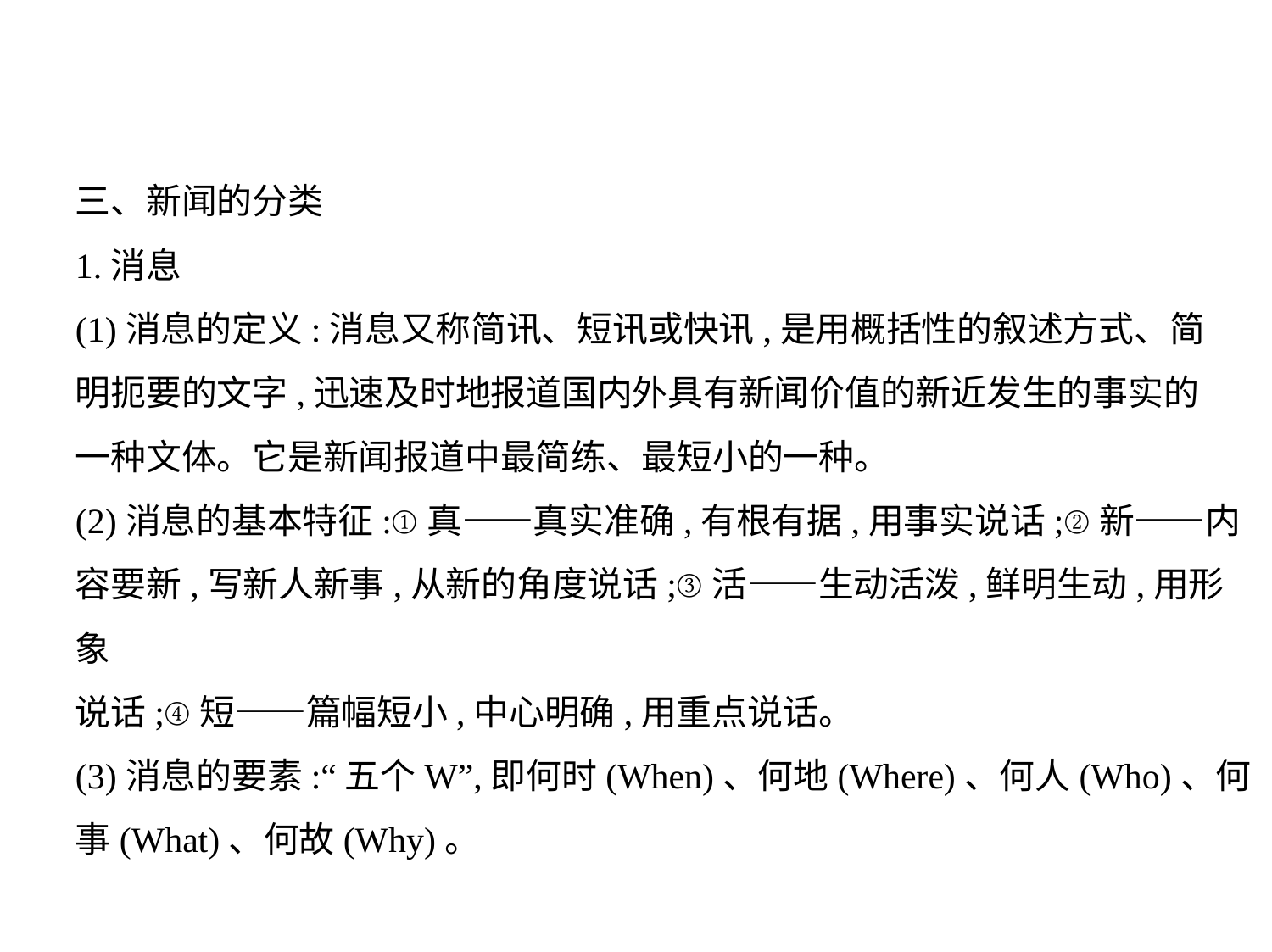

三、新闻的分类
1.消息
(1)消息的定义:消息又称简讯、短讯或快讯,是用概括性的叙述方式、简
明扼要的文字,迅速及时地报道国内外具有新闻价值的新近发生的事实的
一种文体。它是新闻报道中最简练、最短小的一种。
(2)消息的基本特征:①真——真实准确,有根有据,用事实说话;②新——内
容要新,写新人新事,从新的角度说话;③活——生动活泼,鲜明生动,用形象
说话;④短——篇幅短小,中心明确,用重点说话。
(3)消息的要素:“五个W”,即何时(When)、何地(Where)、何人(Who)、何
事(What)、何故(Why)。